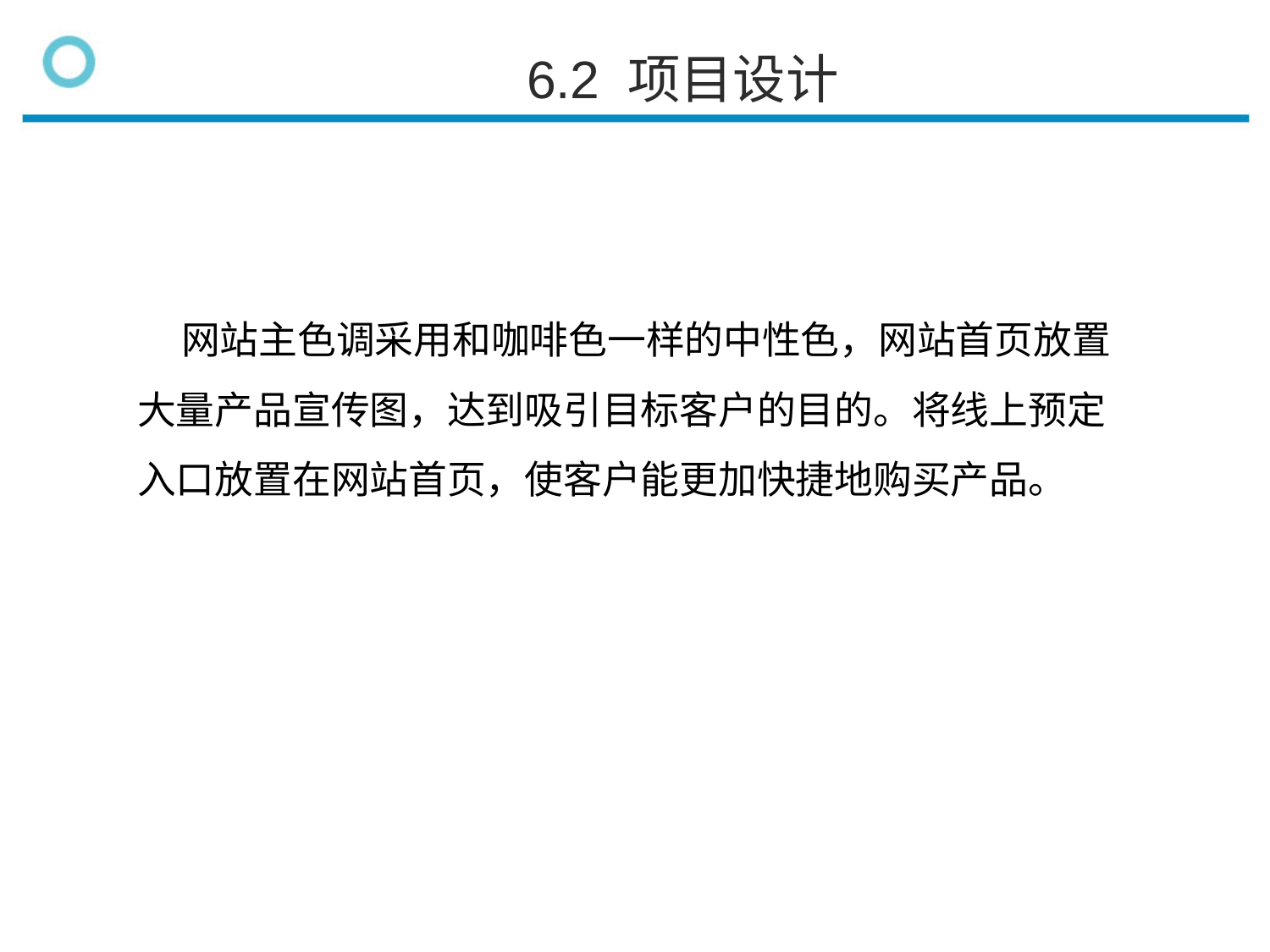

6.2 项目设计
    网站主色调采用和咖啡色一样的中性色，网站首页放置大量产品宣传图，达到吸引目标客户的目的。将线上预定入口放置在网站首页，使客户能更加快捷地购买产品。